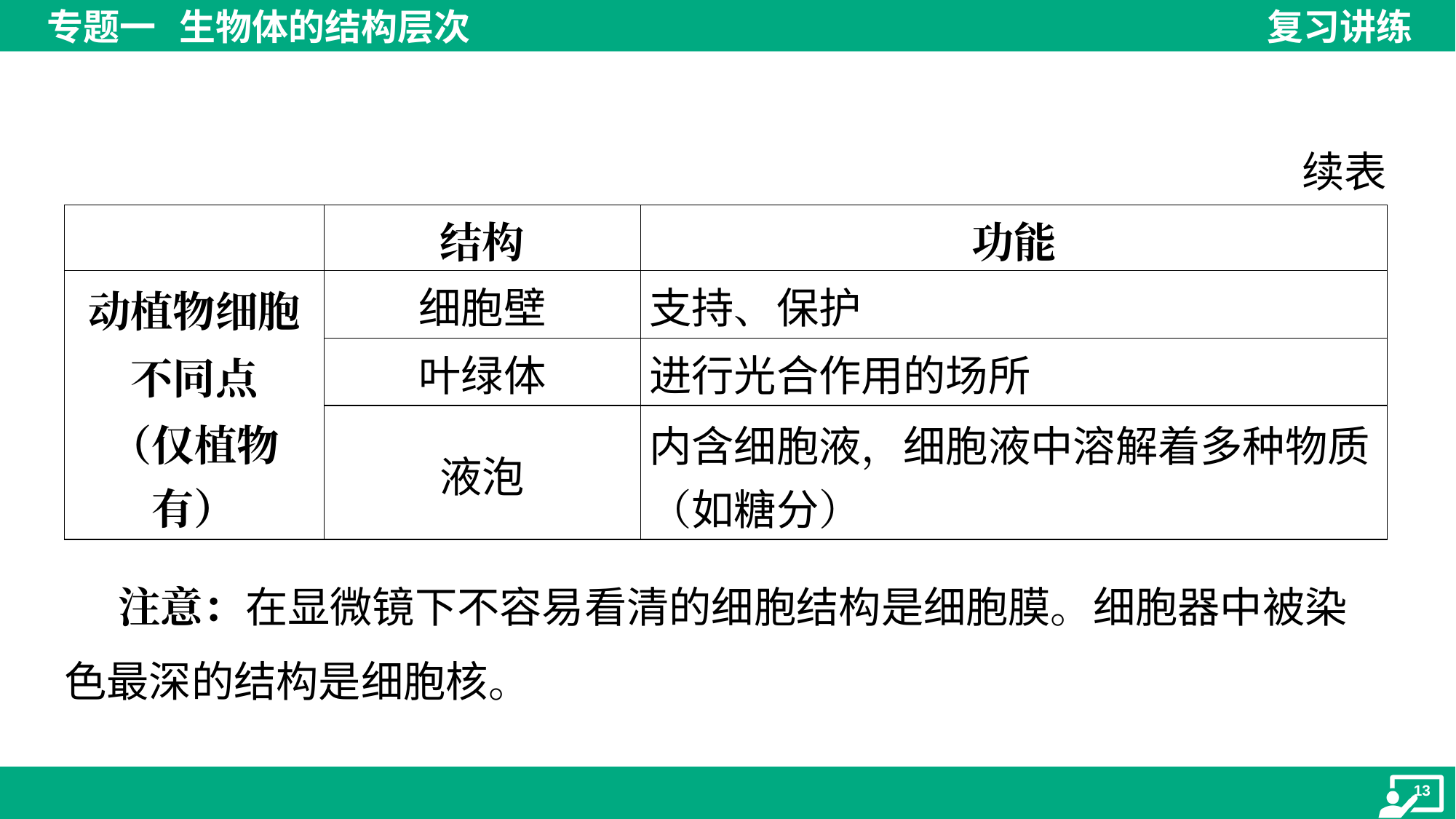

续表
|  | 结构 | 功能 |
| --- | --- | --- |
| 动植物细胞 不同点 （仅植物 有） | 细胞壁 | 支持、保护 |
|  | 叶绿体 | 进行光合作用的场所 |
|  | 液泡 | 内含细胞液，细胞液中溶解着多种物质 （如糖分） |
    注意：在显微镜下不容易看清的细胞结构是细胞膜。细胞器中被染
色最深的结构是细胞核。